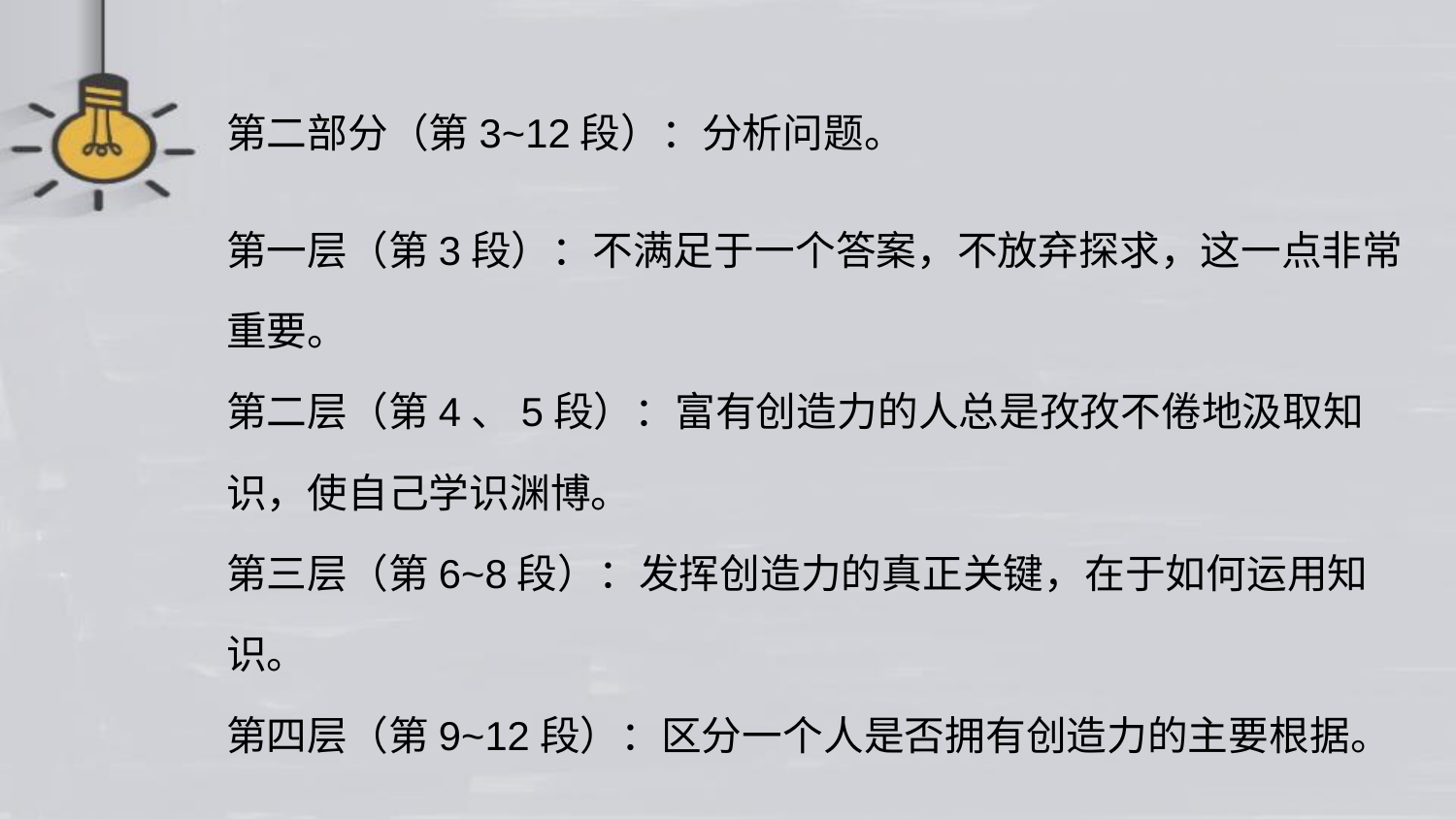

第二部分（第3~12段）：分析问题。
第一层（第3段）：不满足于一个答案，不放弃探求，这一点非常重要。
第二层（第4、5段）：富有创造力的人总是孜孜不倦地汲取知识，使自己学识渊博。
第三层（第6~8段）：发挥创造力的真正关键，在于如何运用知识。
第四层（第9~12段）：区分一个人是否拥有创造力的主要根据。